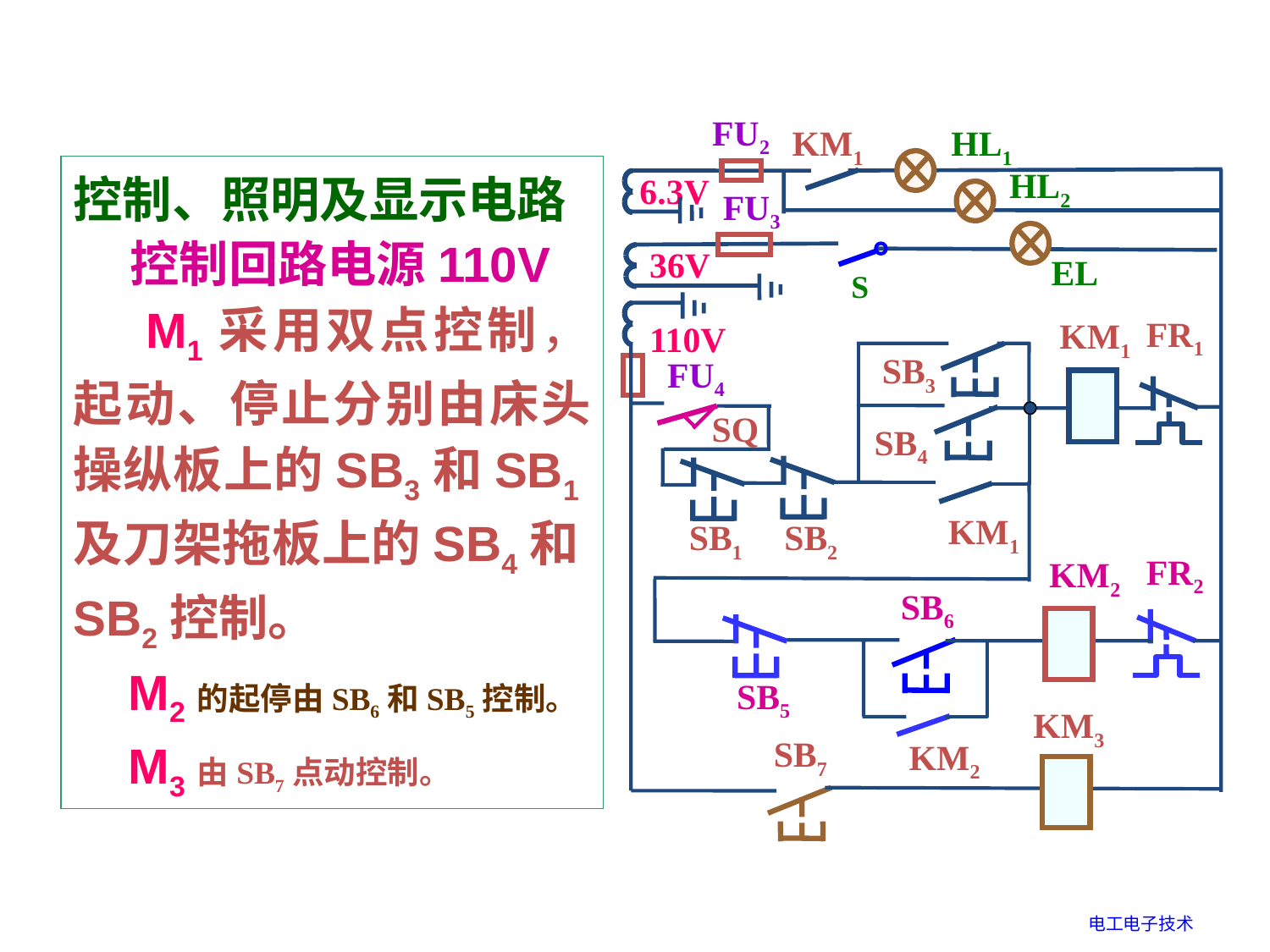

FU2
KM1
HL1

HL2

FU3

EL

S

KM1
FR1

SB3
FU4

SQ

SB4

KM1
SB1
SB2
KM2
FR2

SB6

SB5

KM3

SB7
KM2

6.3V
36V
110V
控制、照明及显示电路
    控制回路电源110V
    M1采用双点控制，起动、停止分别由床头操纵板上的SB3和SB1及刀架拖板上的SB4和SB2控制。
    M2的起停由SB6和SB5控制。
    M3由SB7点动控制。
电工电子技术